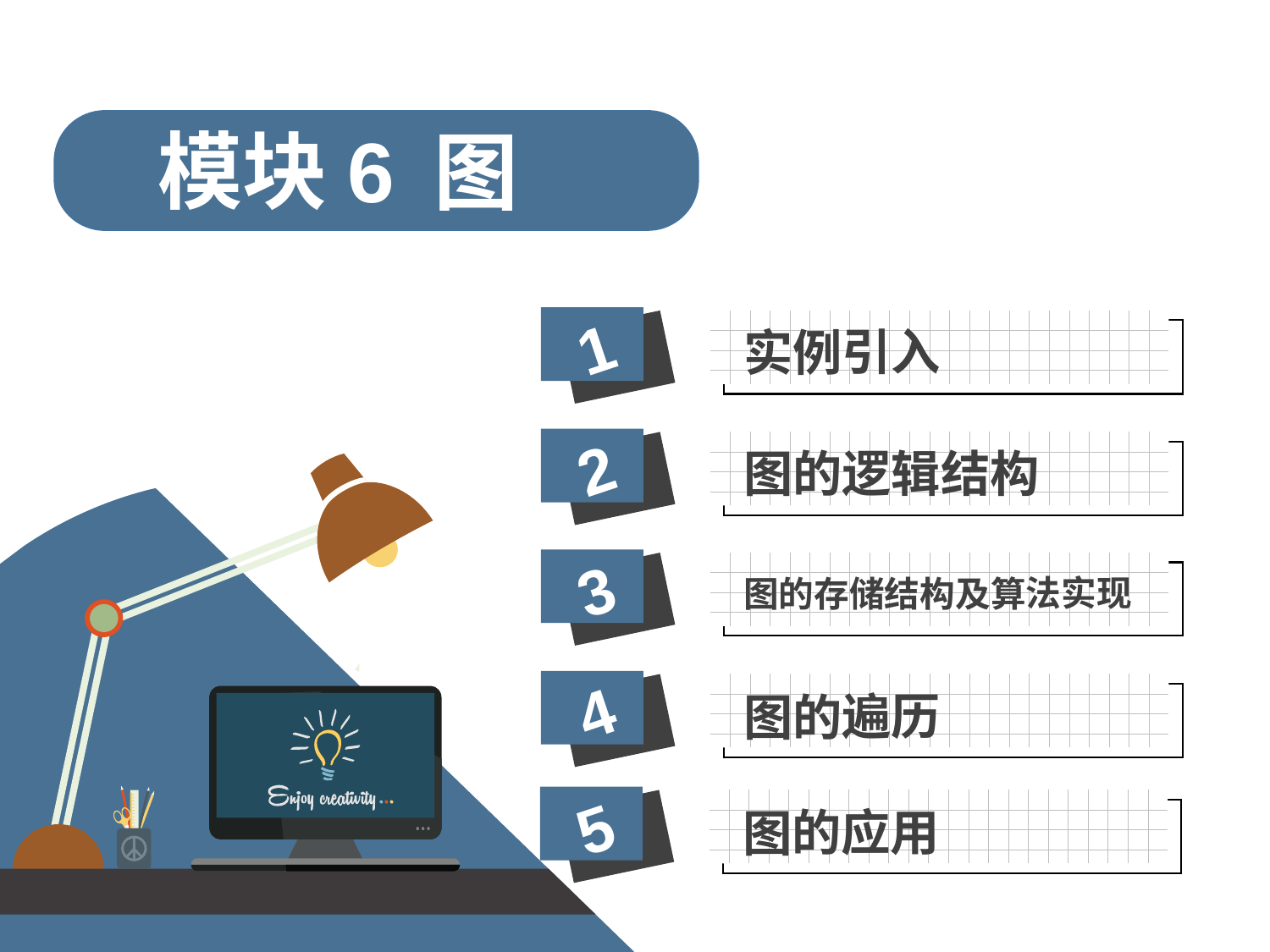

模块6
图
1

实例引入

2

图的逻辑结构

3

图的存储结构及算法实现
4

图的遍历

5

图的应用